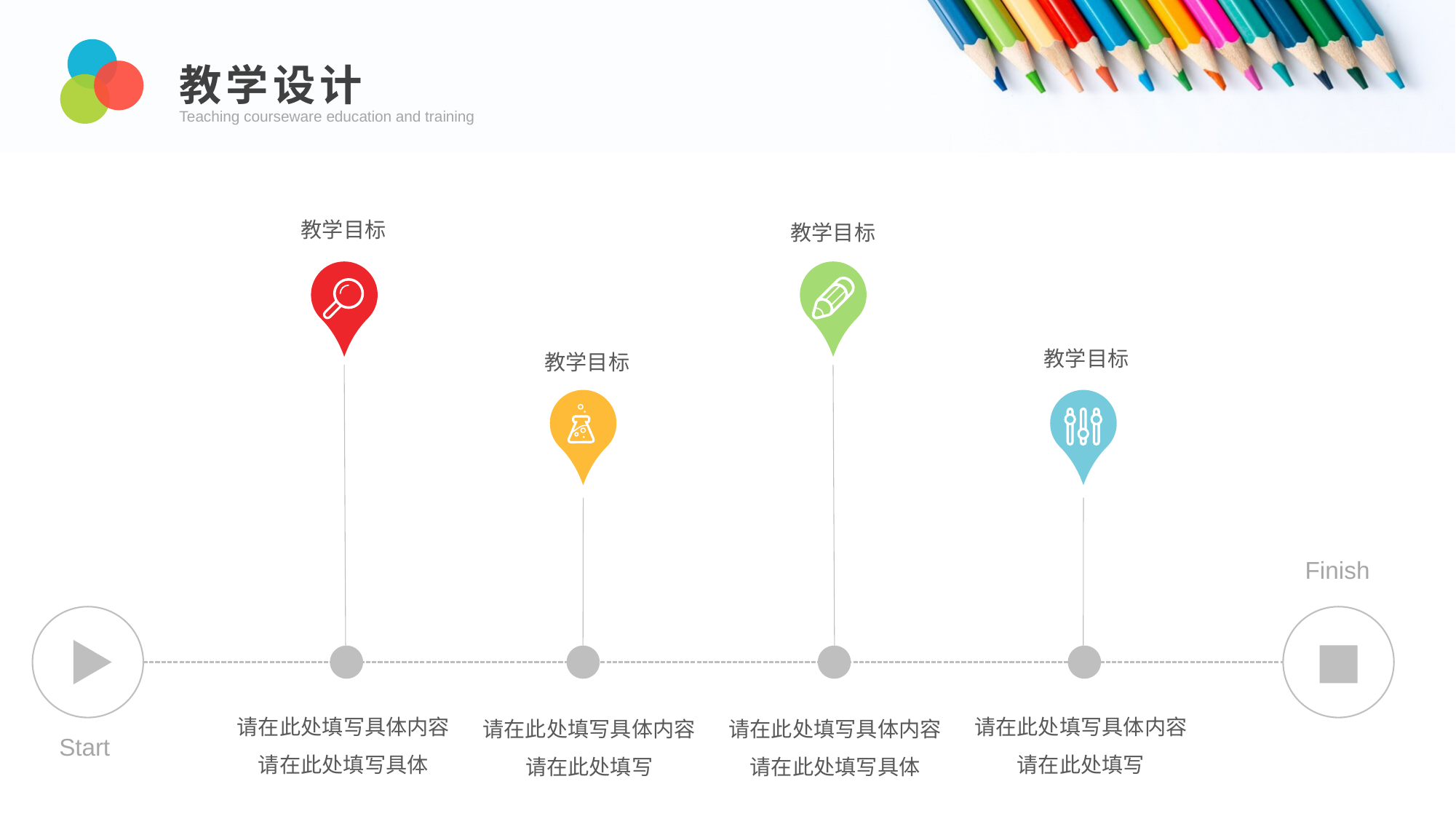

教学设计
Teaching courseware education and training
教学目标
教学目标

教学目标
教学目标

Finish

请在此处填写具体内容请在此处填写
请在此处填写具体内容请在此处填写具体
请在此处填写具体内容请在此处填写
请在此处填写具体内容请在此处填写具体
Start